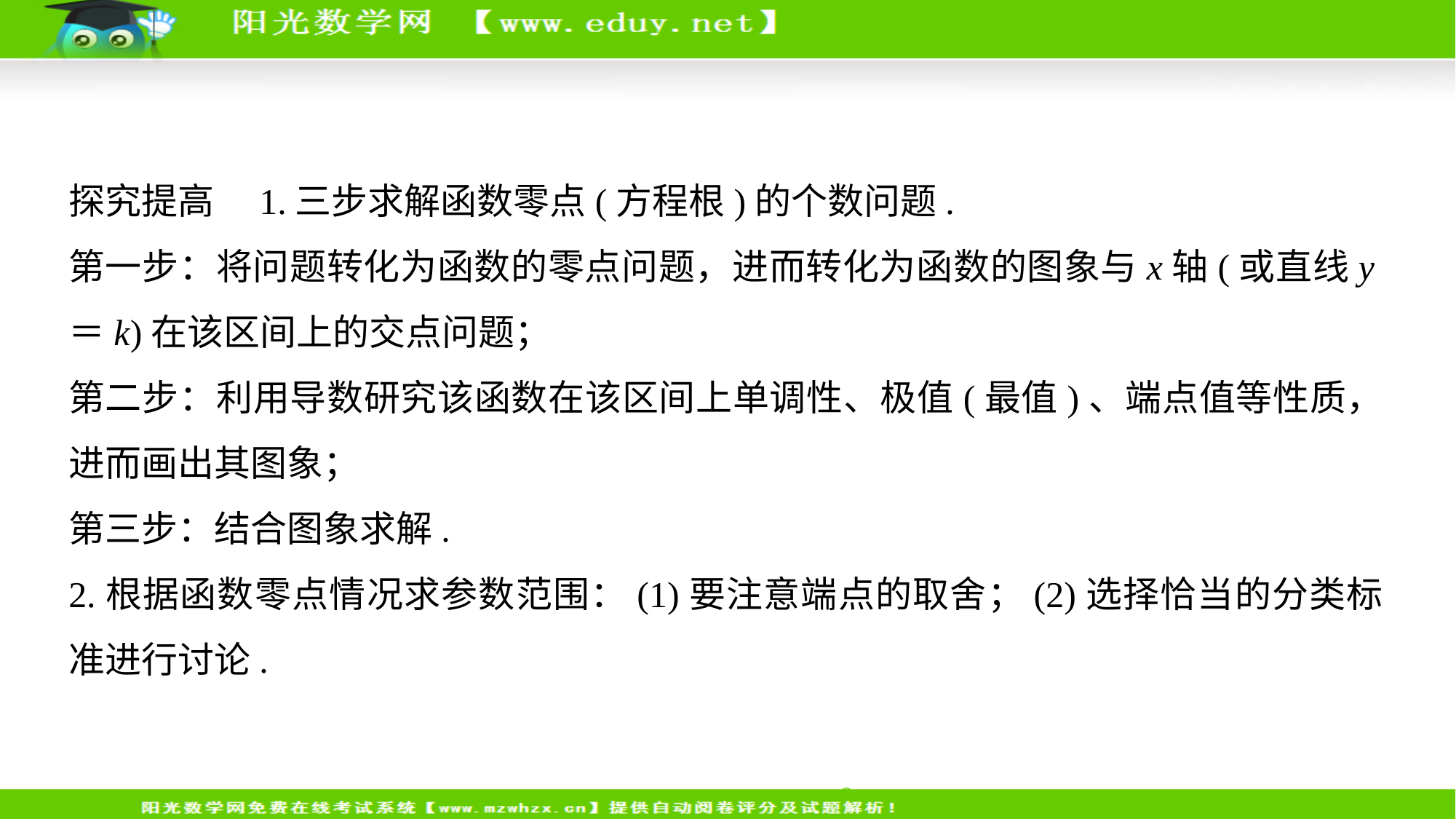

探究提高　1.三步求解函数零点(方程根)的个数问题.
第一步：将问题转化为函数的零点问题，进而转化为函数的图象与x轴(或直线y＝k)在该区间上的交点问题；
第二步：利用导数研究该函数在该区间上单调性、极值(最值)、端点值等性质，进而画出其图象；
第三步：结合图象求解.
2.根据函数零点情况求参数范围：(1)要注意端点的取舍；(2)选择恰当的分类标准进行讨论.